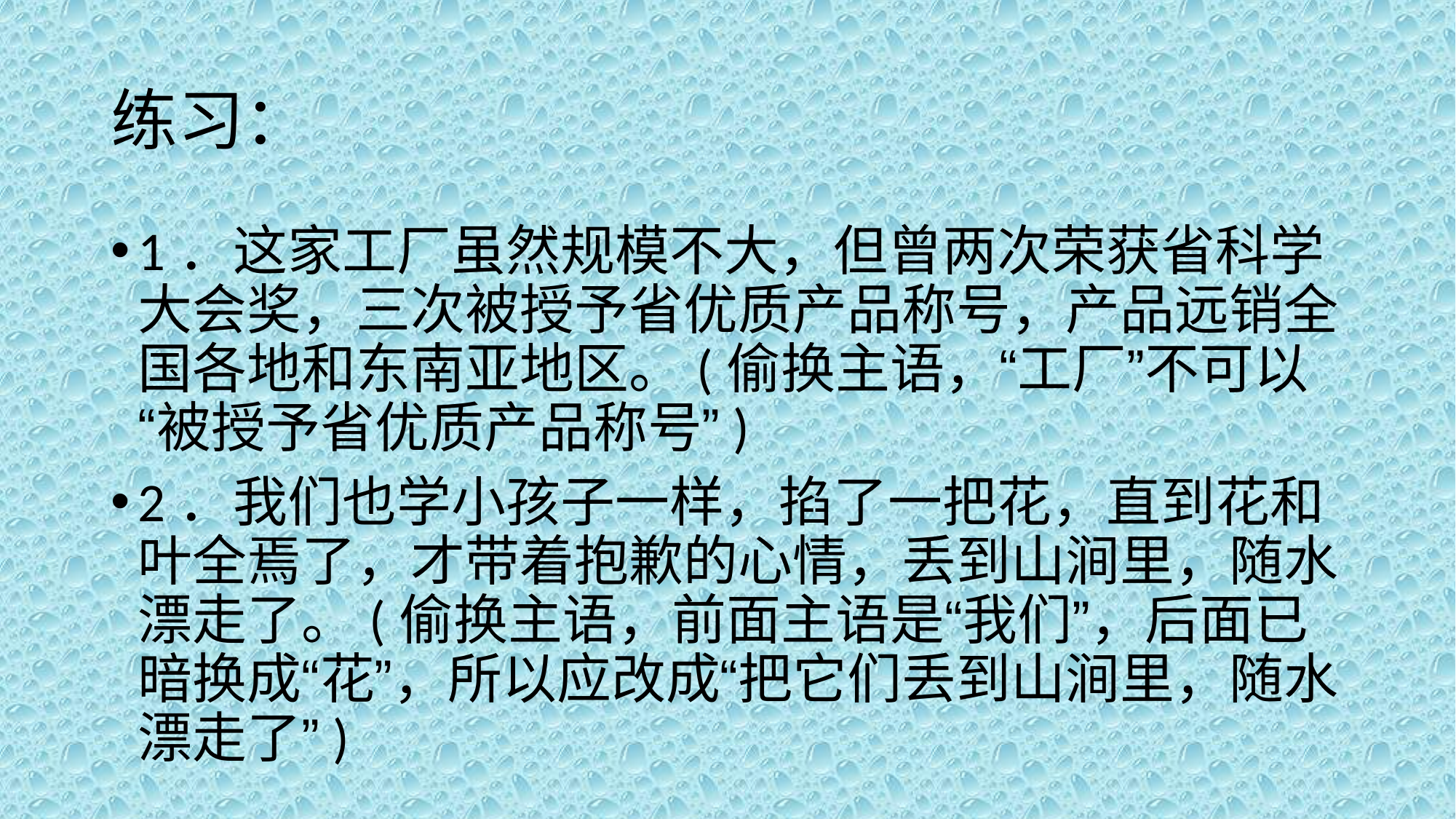

# 练习：
1．这家工厂虽然规模不大，但曾两次荣获省科学大会奖，三次被授予省优质产品称号，产品远销全国各地和东南亚地区。(偷换主语，“工厂”不可以“被授予省优质产品称号”)
2．我们也学小孩子一样，掐了一把花，直到花和叶全焉了，才带着抱歉的心情，丢到山涧里，随水漂走了。(偷换主语，前面主语是“我们”，后面已暗换成“花”，所以应改成“把它们丢到山涧里，随水漂走了”)